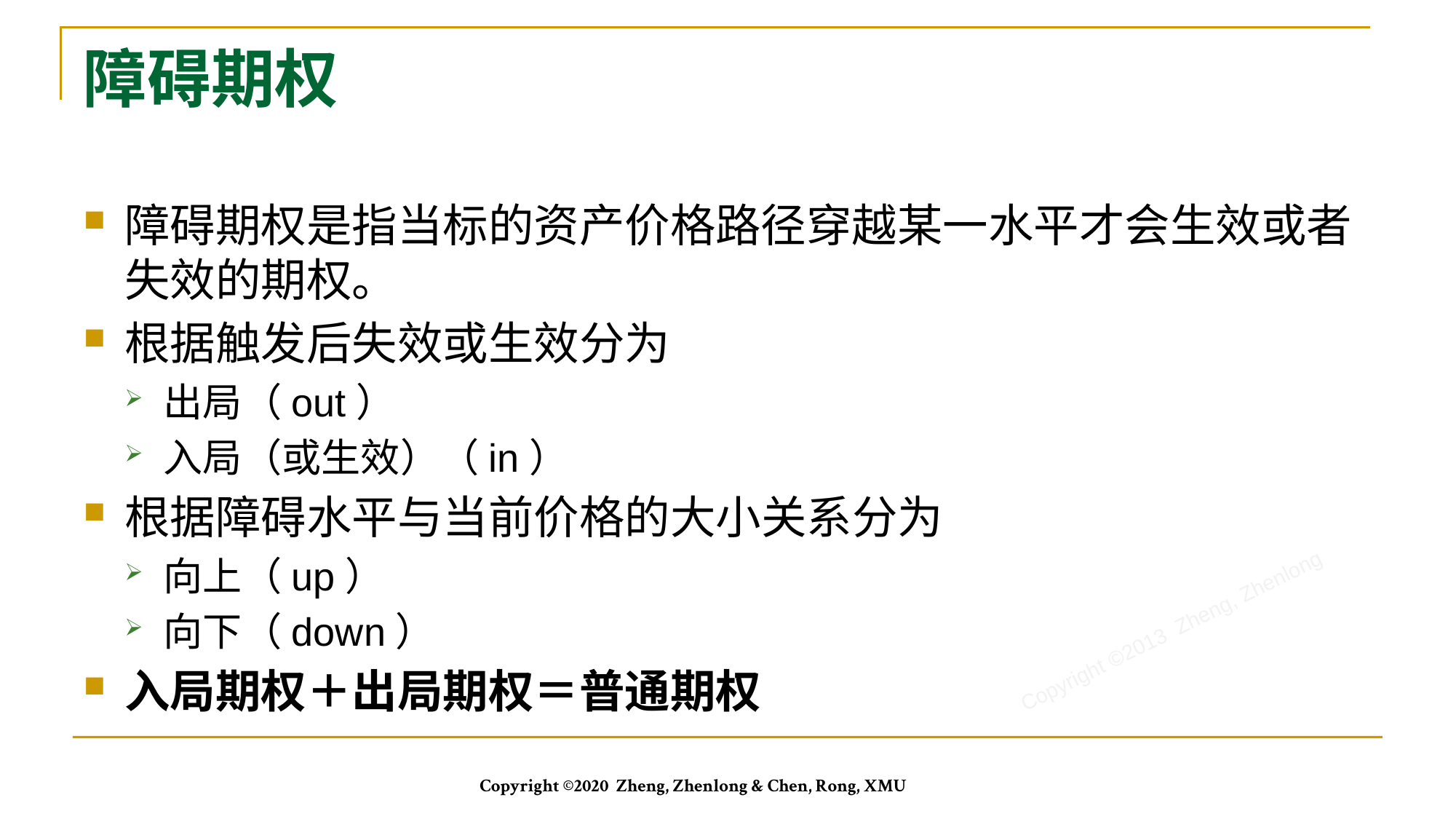

# 障碍期权
障碍期权是指当标的资产价格路径穿越某一水平才会生效或者失效的期权。
根据触发后失效或生效分为
出局（out）
入局（或生效）（in）
根据障碍水平与当前价格的大小关系分为
向上（up）
向下（down）
入局期权＋出局期权＝普通期权
Copyright ©2020  Zheng, Zhenlong & Chen, Rong, XMU